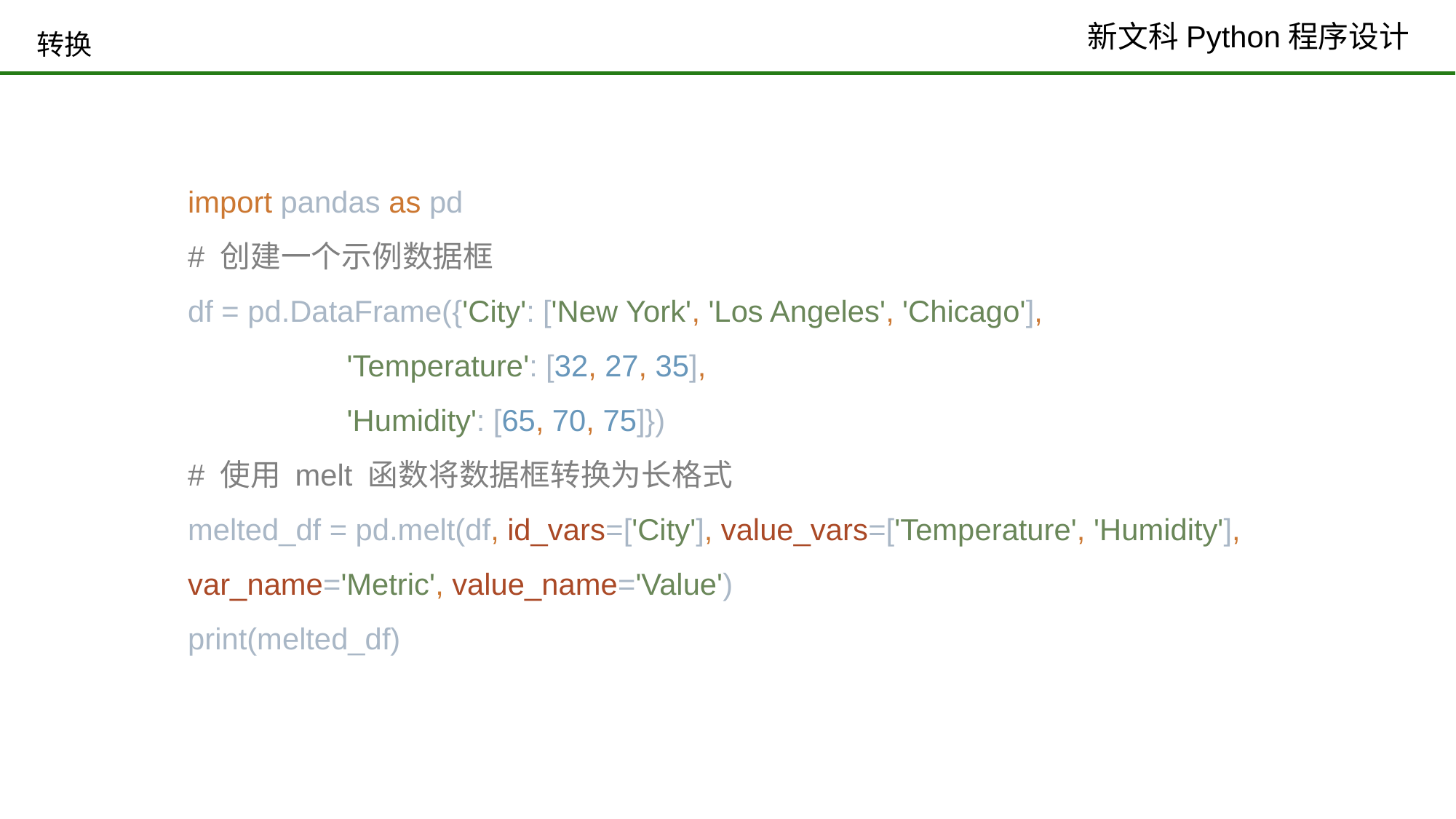

# 转换
import pandas as pd
# 创建一个示例数据框
df = pd.DataFrame({'City': ['New York', 'Los Angeles', 'Chicago'],
                   'Temperature': [32, 27, 35],
                   'Humidity': [65, 70, 75]})
# 使用 melt 函数将数据框转换为长格式
melted_df = pd.melt(df, id_vars=['City'], value_vars=['Temperature', 'Humidity'], var_name='Metric', value_name='Value')
print(melted_df)